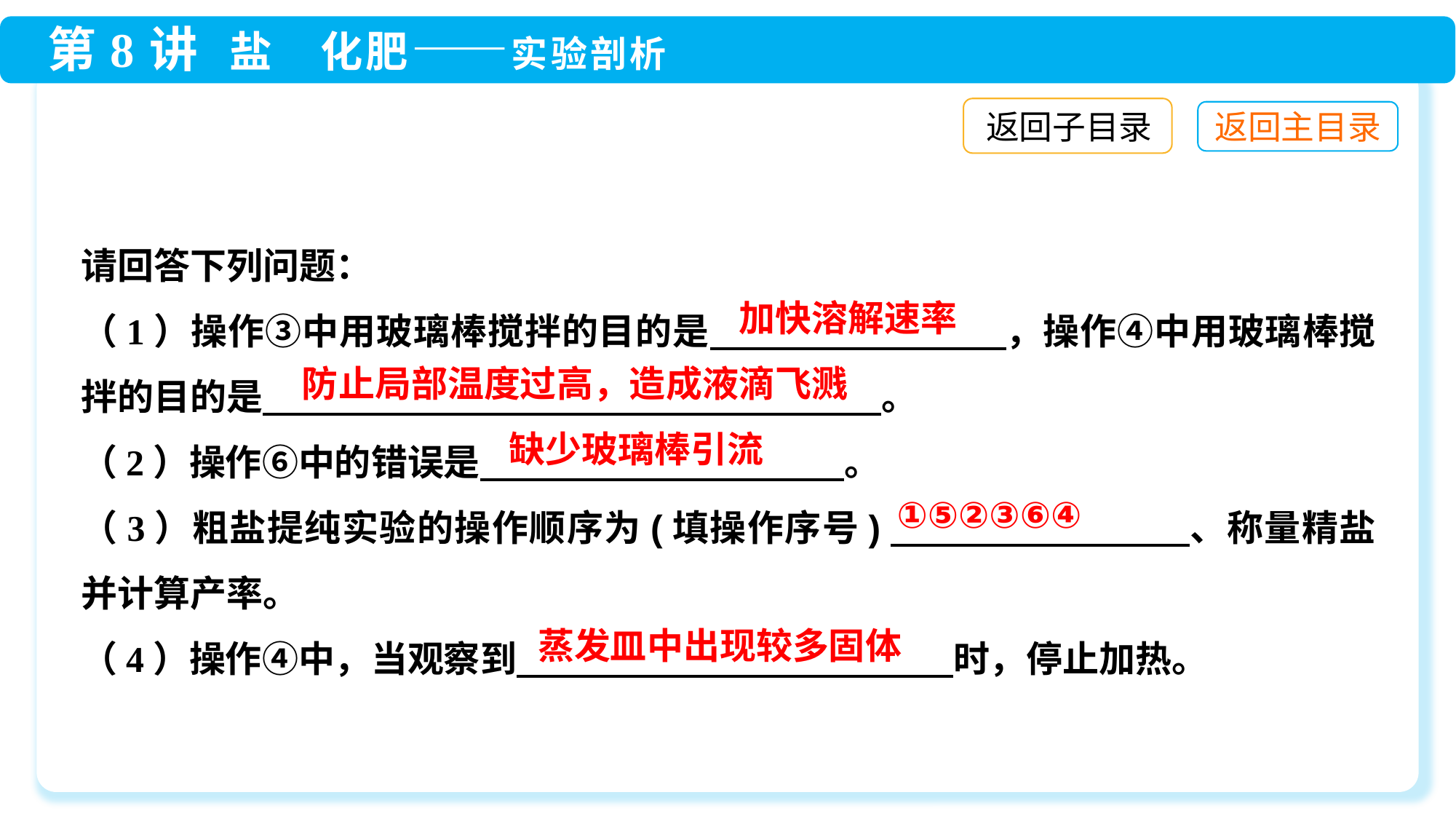

返回子目录
请回答下列问题：
（1）操作③中用玻璃棒搅拌的目的是　　　　　　　　，操作④中用玻璃棒搅拌的目的是　　　　　　　　　　　　　　　　　。
（2）操作⑥中的错误是　　　　　　　　　　。
（3）粗盐提纯实验的操作顺序为(填操作序号)　　　　　　　　、称量精盐并计算产率。
（4）操作④中，当观察到　　　　　　　　　　　　时，停止加热。
加快溶解速率
防止局部温度过高，造成液滴飞溅
缺少玻璃棒引流
①⑤②③⑥④
蒸发皿中出现较多固体